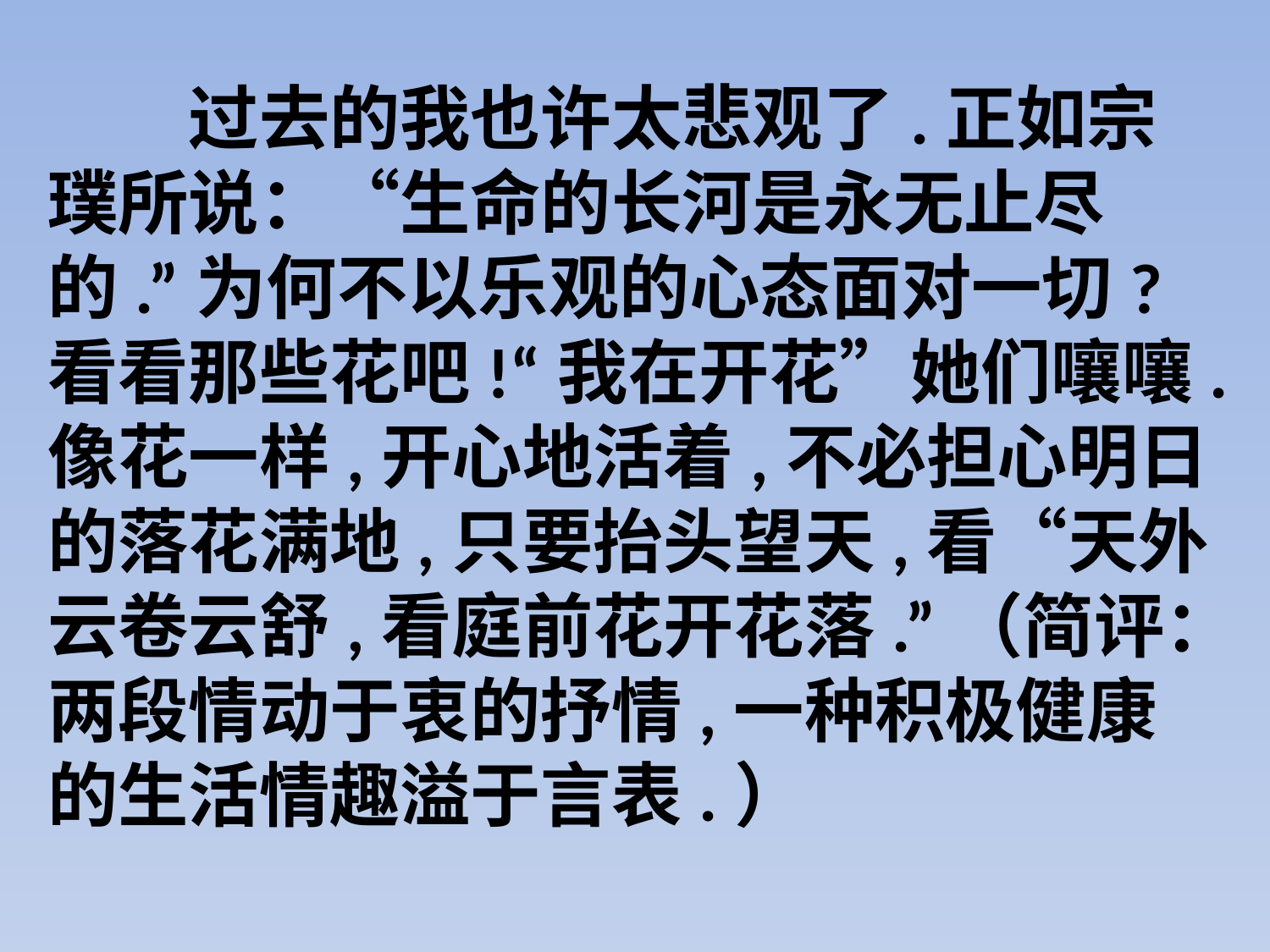

过去的我也许太悲观了.正如宗璞所说：“生命的长河是永无止尽的.”为何不以乐观的心态面对一切?看看那些花吧!“我在开花”她们嚷嚷.像花一样,开心地活着,不必担心明日的落花满地,只要抬头望天,看“天外云卷云舒,看庭前花开花落.”（简评：两段情动于衷的抒情,一种积极健康的生活情趣溢于言表.）